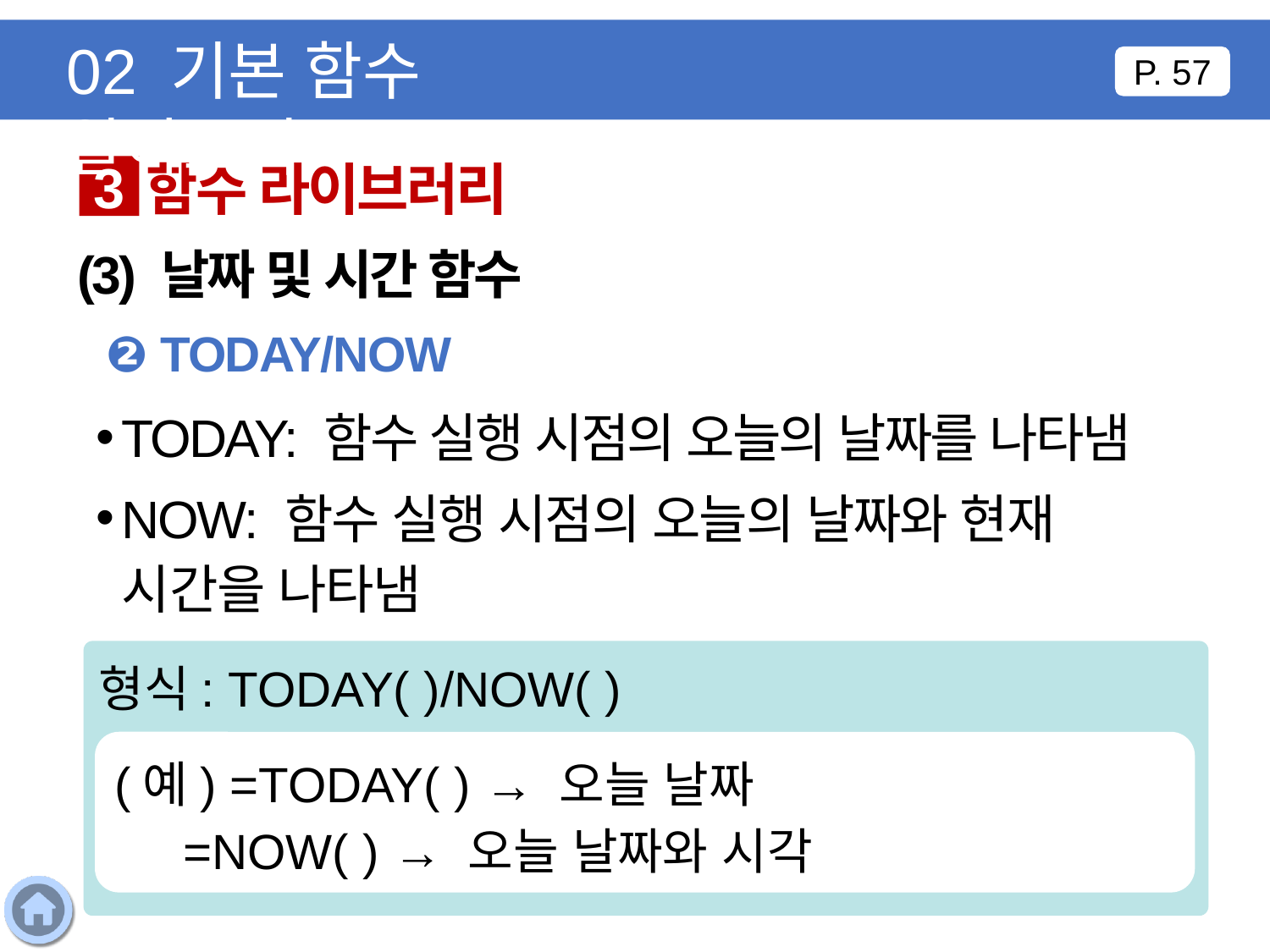

02 기본 함수 알아보기
P. 57
함수 라이브러리
3
(3) 날짜 및 시간 함수
❷ TODAY/NOW
TODAY: 함수 실행 시점의 오늘의 날짜를 나타냄
NOW: 함수 실행 시점의 오늘의 날짜와 현재 시간을 나타냄
형식: TODAY( )/NOW( )
(예) =TODAY( ) → 오늘 날짜
     =NOW( ) → 오늘 날짜와 시각